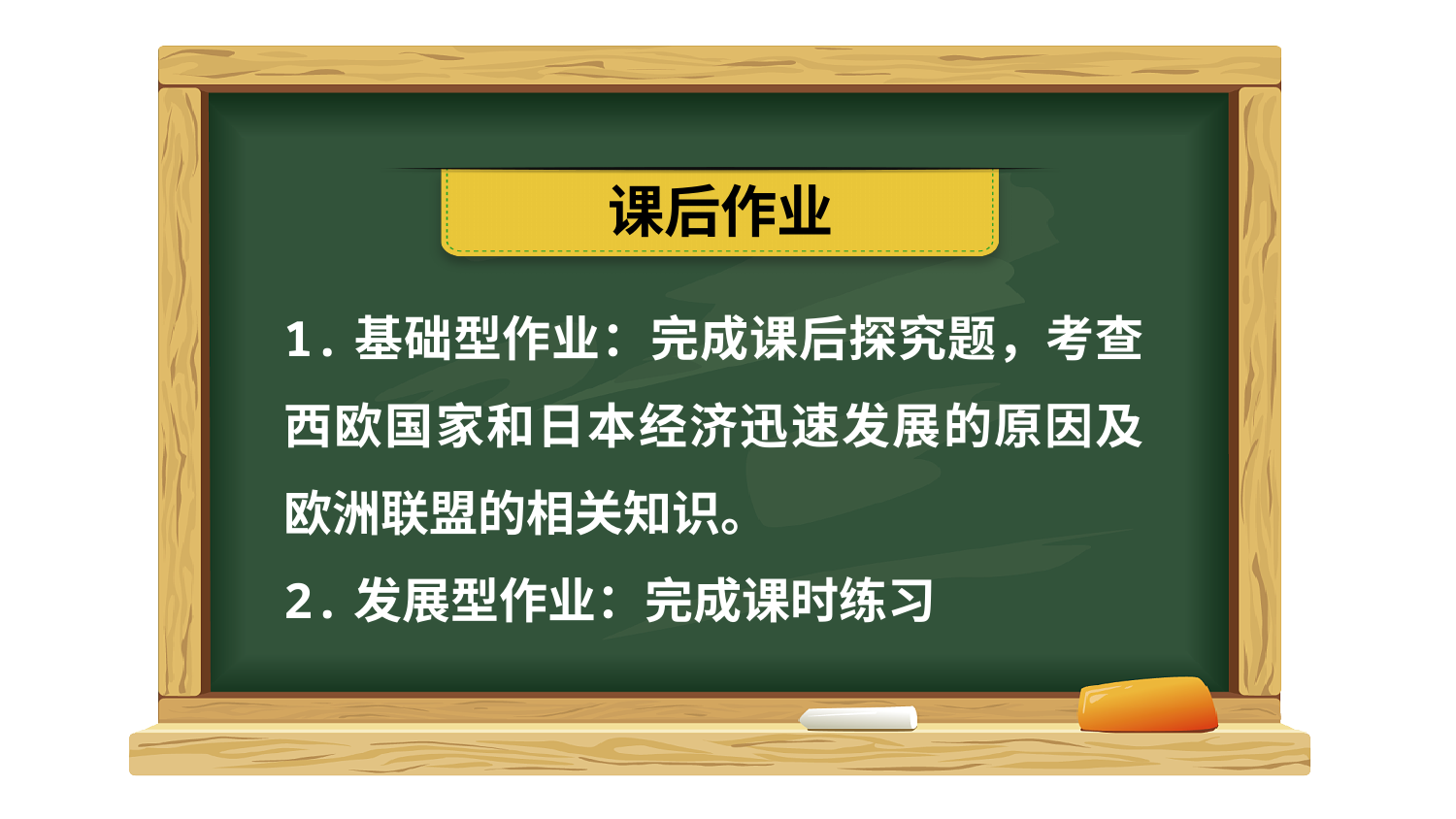

1.基础型作业：完成课后探究题，考查西欧国家和日本经济迅速发展的原因及欧洲联盟的相关知识。
2.发展型作业：完成课时练习